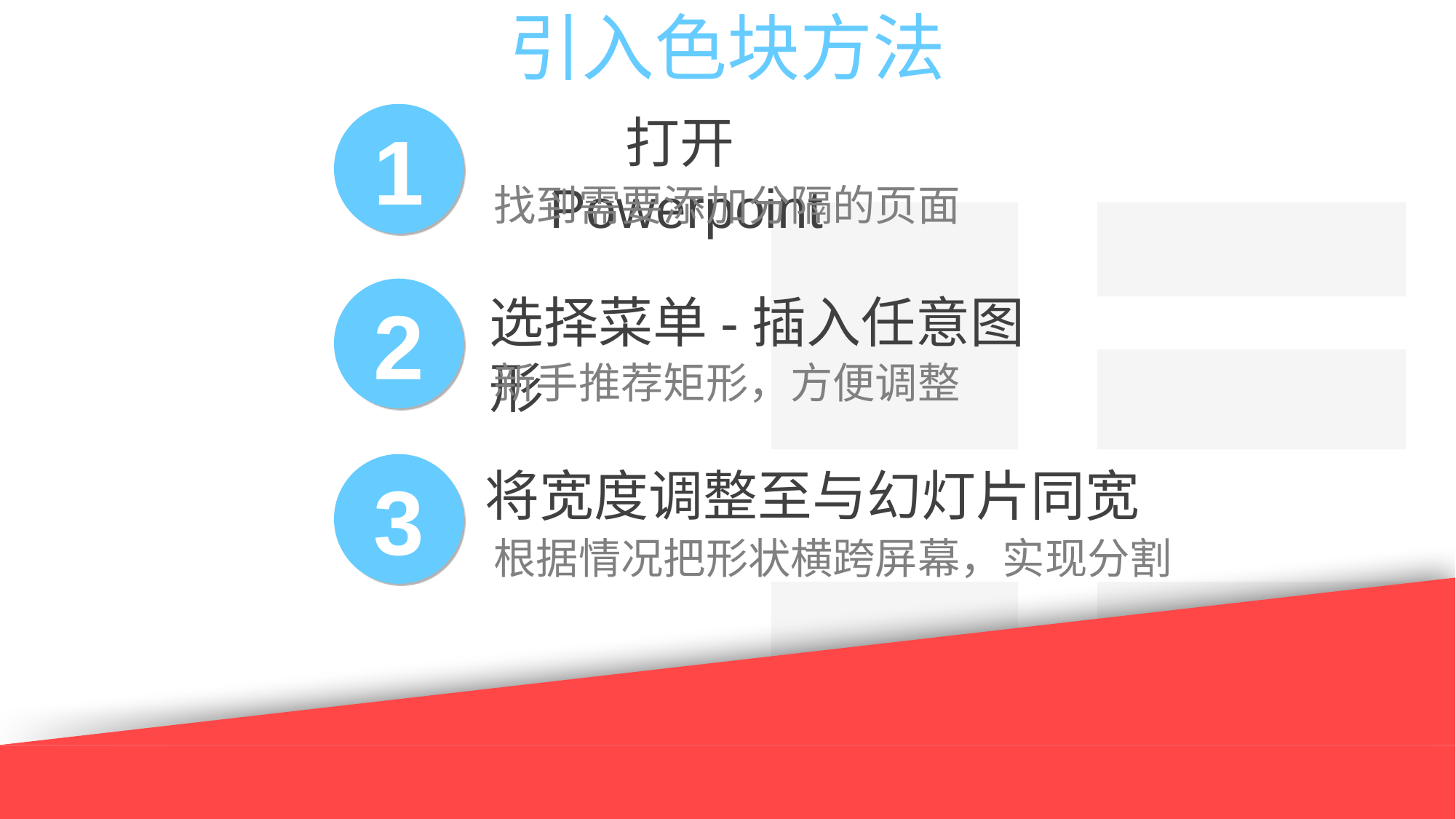

引入色块方法
打开Powerpoint
1
找到需要添加分隔的页面

2
选择菜单-插入任意图形
新手推荐矩形，方便调整
3
将宽度调整至与幻灯片同宽
根据情况把形状横跨屏幕，实现分割